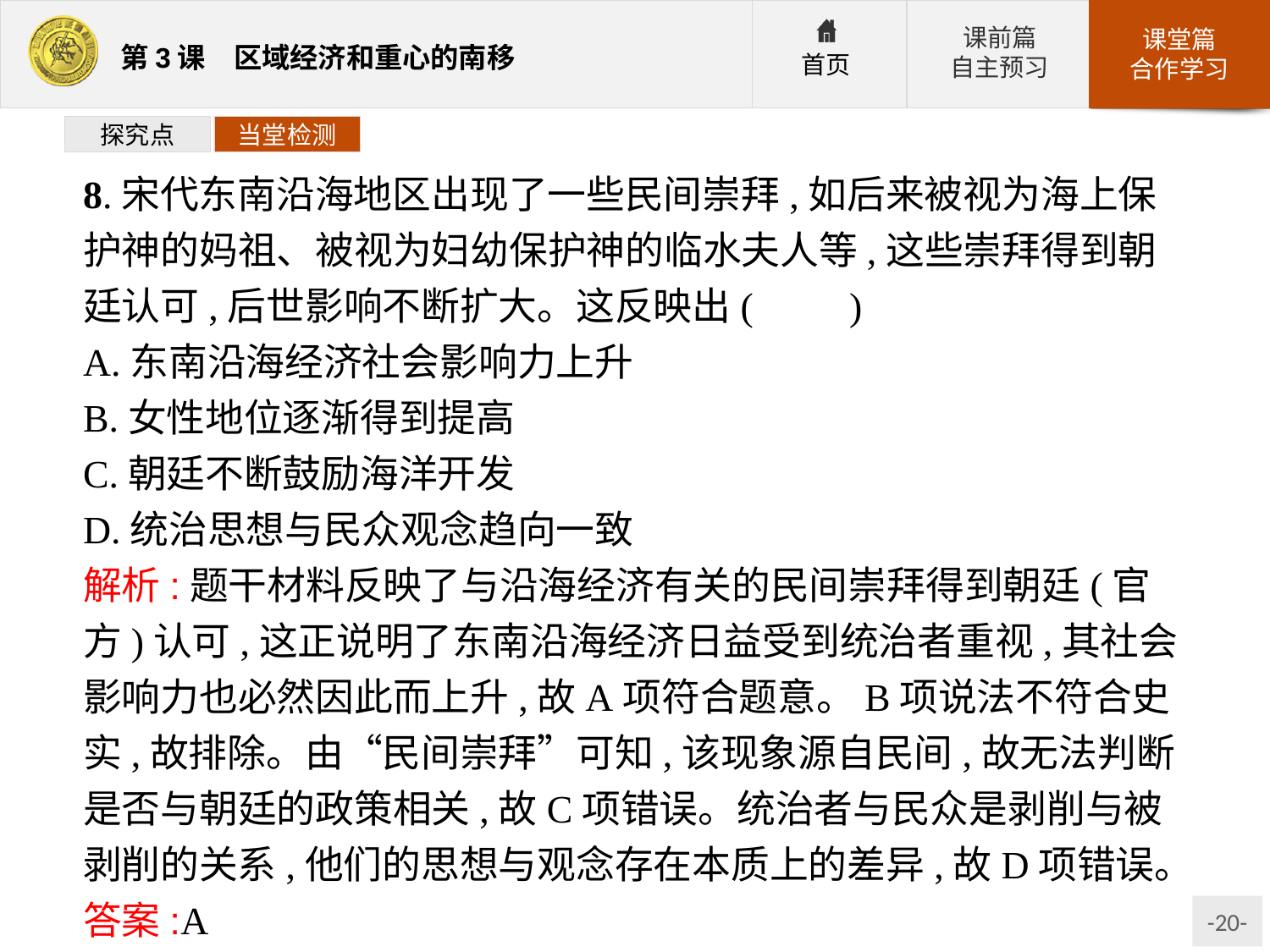

探究点
当堂检测
8.宋代东南沿海地区出现了一些民间崇拜,如后来被视为海上保护神的妈祖、被视为妇幼保护神的临水夫人等,这些崇拜得到朝廷认可,后世影响不断扩大。这反映出(　　)
A.东南沿海经济社会影响力上升
B.女性地位逐渐得到提高
C.朝廷不断鼓励海洋开发
D.统治思想与民众观念趋向一致
解析:题干材料反映了与沿海经济有关的民间崇拜得到朝廷(官方)认可,这正说明了东南沿海经济日益受到统治者重视,其社会影响力也必然因此而上升,故A项符合题意。B项说法不符合史实,故排除。由“民间崇拜”可知,该现象源自民间,故无法判断是否与朝廷的政策相关,故C项错误。统治者与民众是剥削与被剥削的关系,他们的思想与观念存在本质上的差异,故D项错误。
答案:A